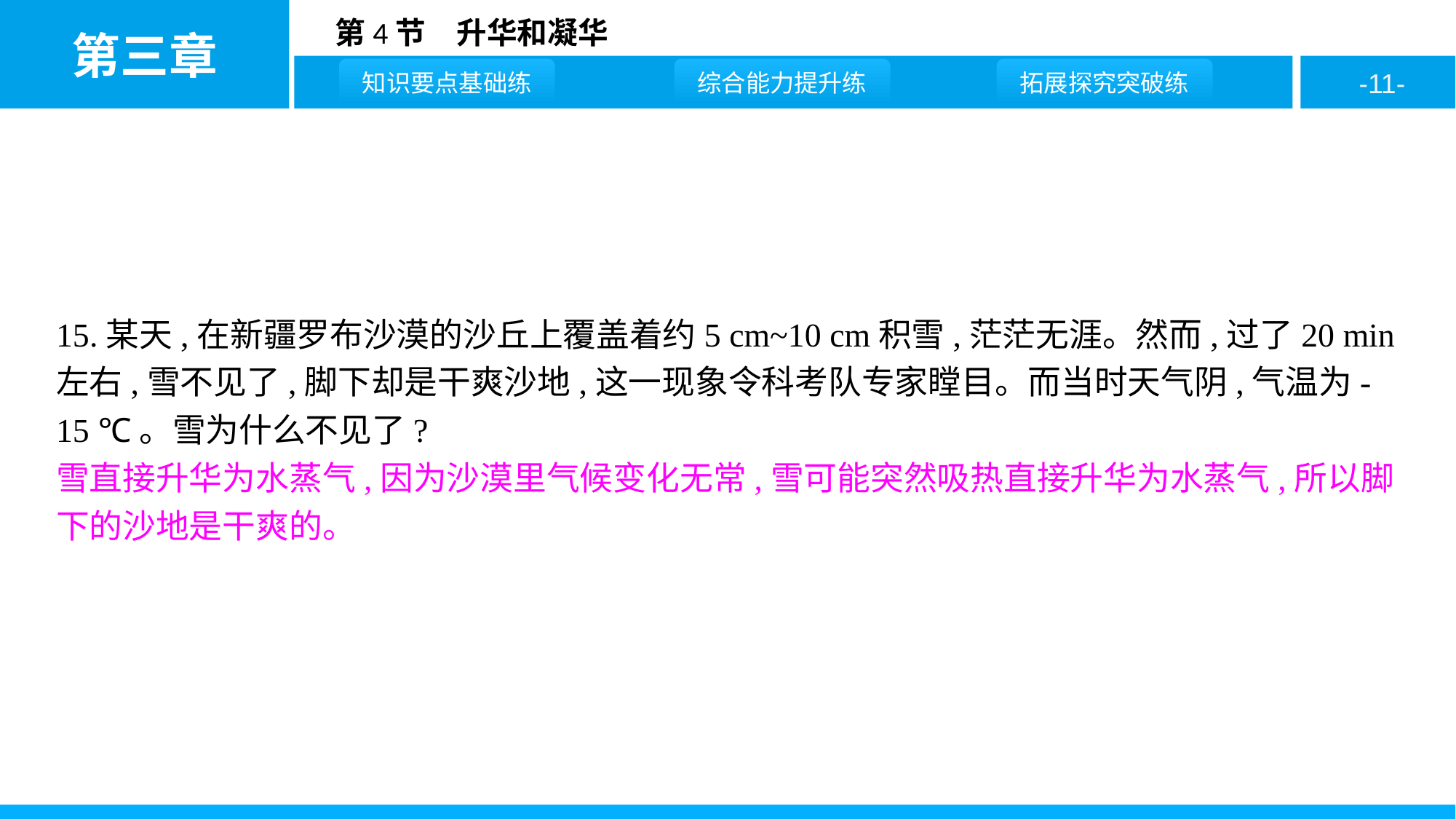

15.某天,在新疆罗布沙漠的沙丘上覆盖着约5 cm~10 cm积雪,茫茫无涯。然而,过了20 min左右,雪不见了,脚下却是干爽沙地,这一现象令科考队专家瞠目。而当时天气阴,气温为-15 ℃。雪为什么不见了?
雪直接升华为水蒸气,因为沙漠里气候变化无常,雪可能突然吸热直接升华为水蒸气,所以脚下的沙地是干爽的。